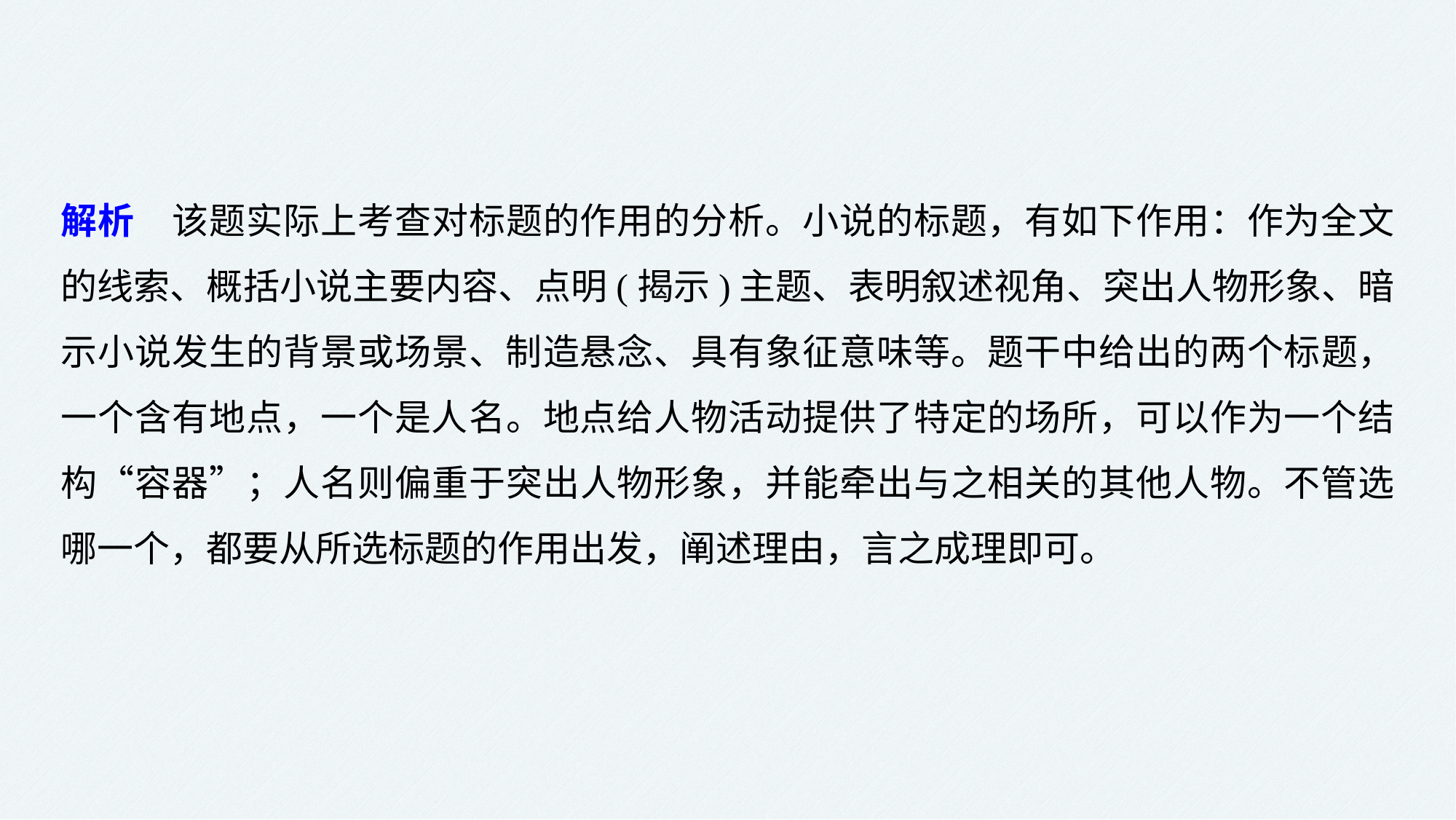

解析　该题实际上考查对标题的作用的分析。小说的标题，有如下作用：作为全文的线索、概括小说主要内容、点明(揭示)主题、表明叙述视角、突出人物形象、暗示小说发生的背景或场景、制造悬念、具有象征意味等。题干中给出的两个标题，一个含有地点，一个是人名。地点给人物活动提供了特定的场所，可以作为一个结构“容器”；人名则偏重于突出人物形象，并能牵出与之相关的其他人物。不管选哪一个，都要从所选标题的作用出发，阐述理由，言之成理即可。